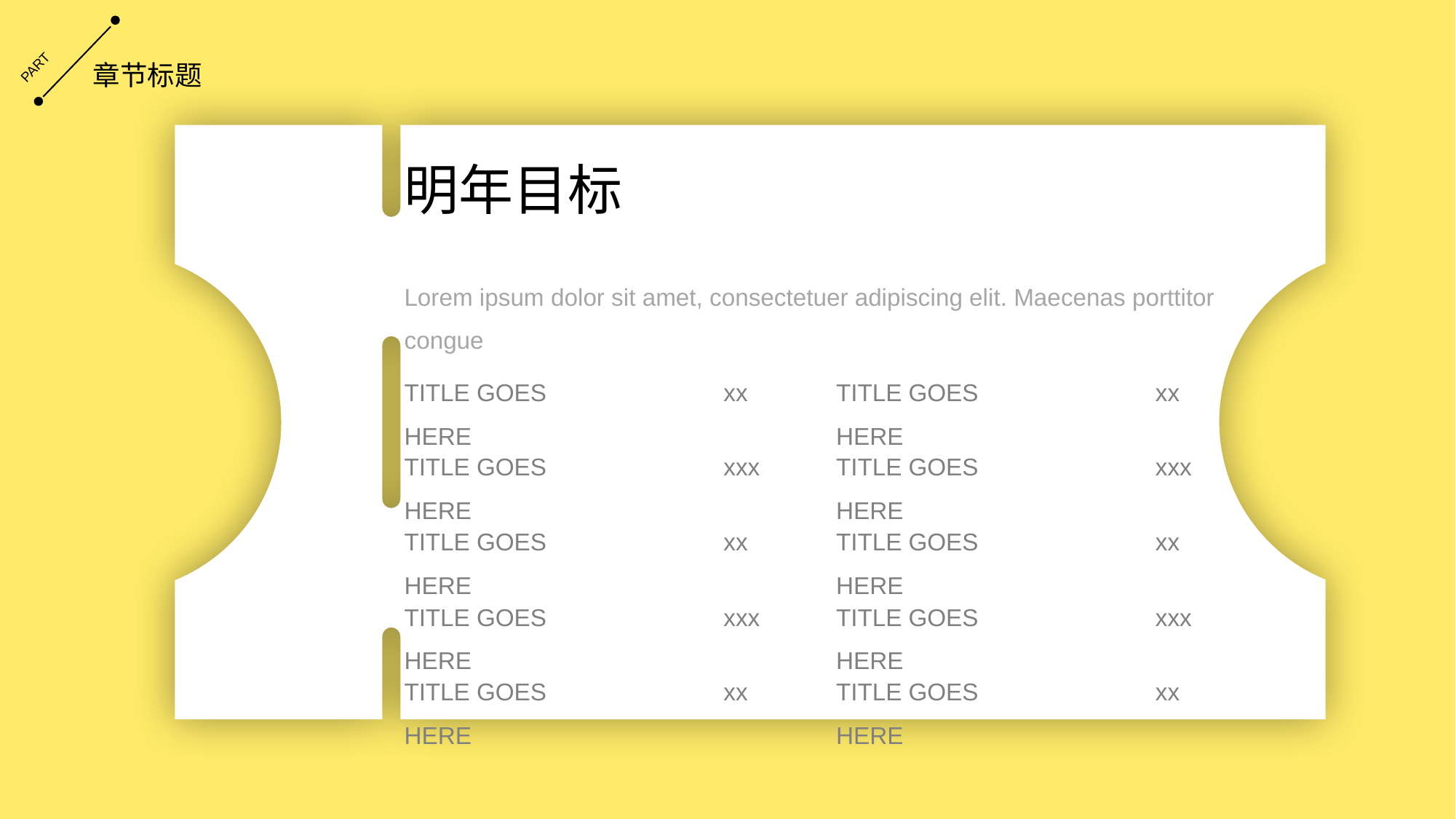

PART
章节标题

明年目标
Lorem ipsum dolor sit amet, consectetuer adipiscing elit. Maecenas porttitor congue
TITLE GOES HERE
TITLE GOES HERE
TITLE GOES HERE
TITLE GOES HERE
TITLE GOES HERE
xx
xxx
xx
xxx
xx
TITLE GOES HERE
TITLE GOES HERE
TITLE GOES HERE
TITLE GOES HERE
TITLE GOES HERE
xx
xxx
xx
xxx
xx